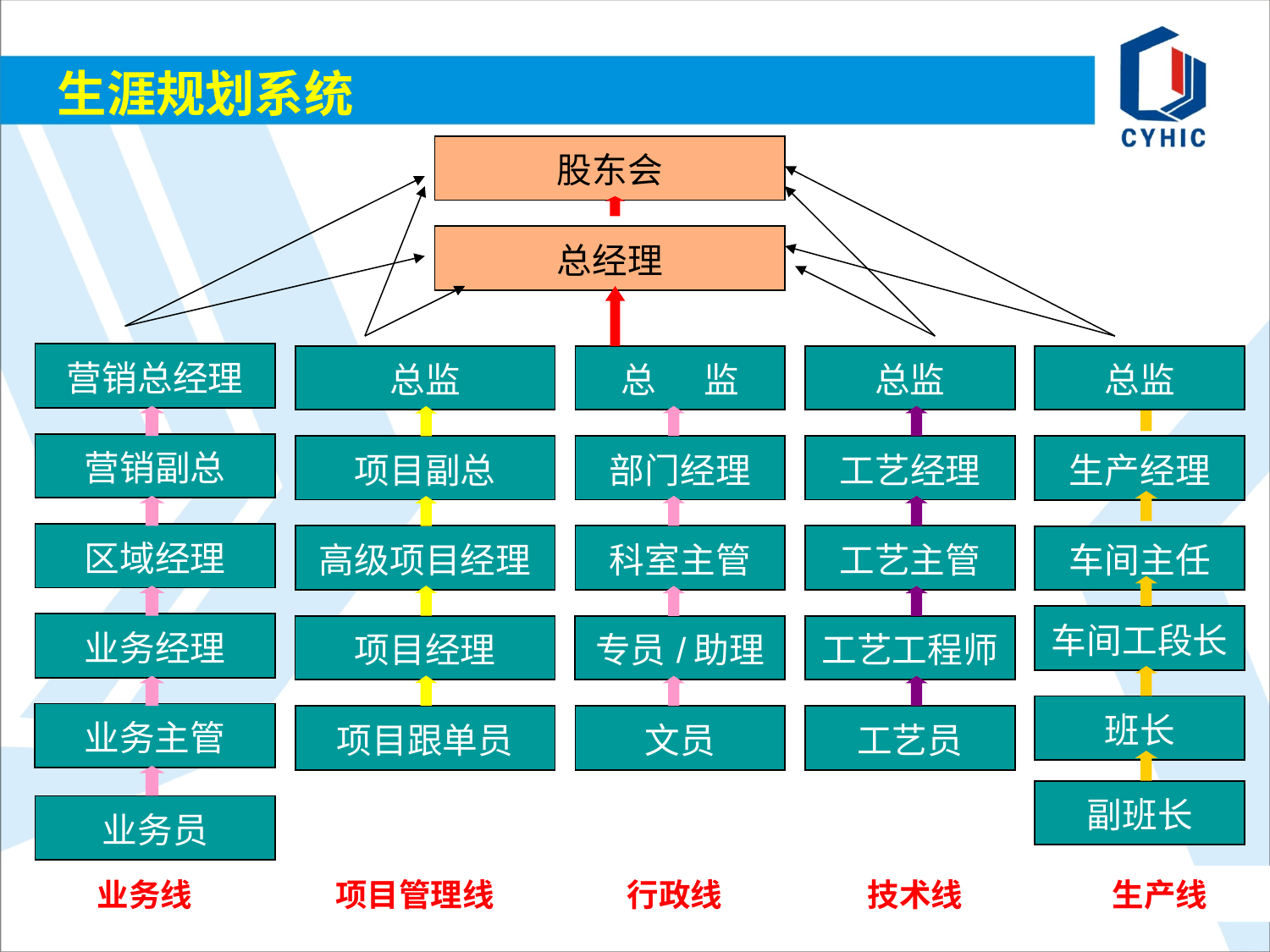

生涯规划系统
| 股东会 |
| --- |

| 总经理 |
| --- |

| 营销总经理 |
| --- |
| 总监 |
| --- |
| 总 监 |
| --- |
| 总监 |
| --- |
| 总监 |
| --- |

| 营销副总 |
| --- |
| 项目副总 |
| --- |
| 部门经理 |
| --- |
| 工艺经理 |
| --- |
| 生产经理 |
| --- |

| 区域经理 |
| --- |
| 高级项目经理 |
| --- |
| 科室主管 |
| --- |
| 工艺主管 |
| --- |
| 车间主任 |
| --- |

| 车间工段长 |
| --- |
| 业务经理 |
| --- |
| 项目经理 |
| --- |
| 专员/助理 |
| --- |
| 工艺工程师 |
| --- |

| 班长 |
| --- |
| 业务主管 |
| --- |
| 项目跟单员 |
| --- |
| 文员 |
| --- |
| 工艺员 |
| --- |

| 副班长 |
| --- |
| 业务员 |
| --- |
业务线
项目管理线
行政线
技术线
生产线